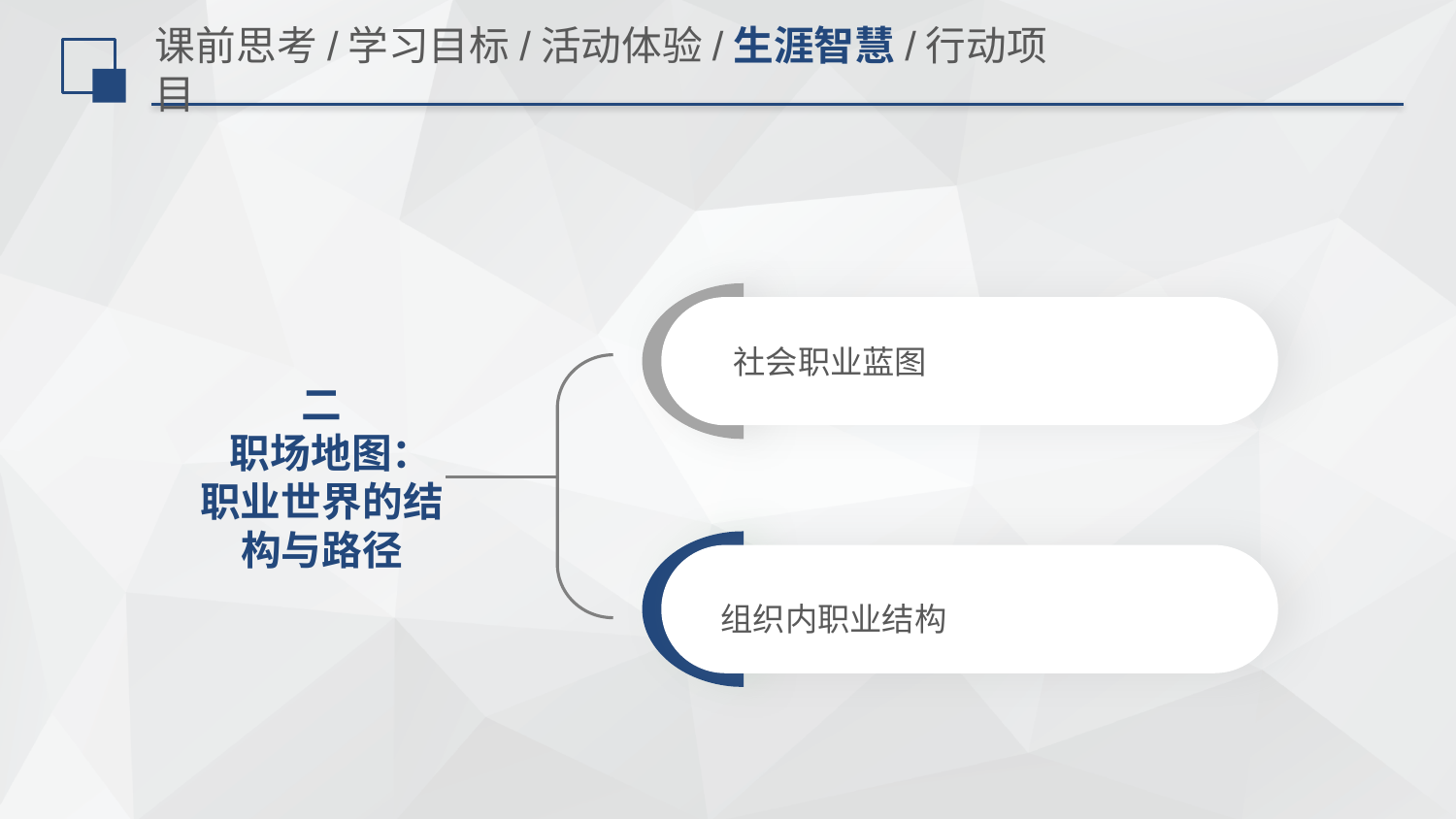

# 课前思考/学习目标/活动体验/生涯智慧/行动项目

组织内职业结构
社会职业蓝图
二
 职场地图： 职业世界的结构与路径